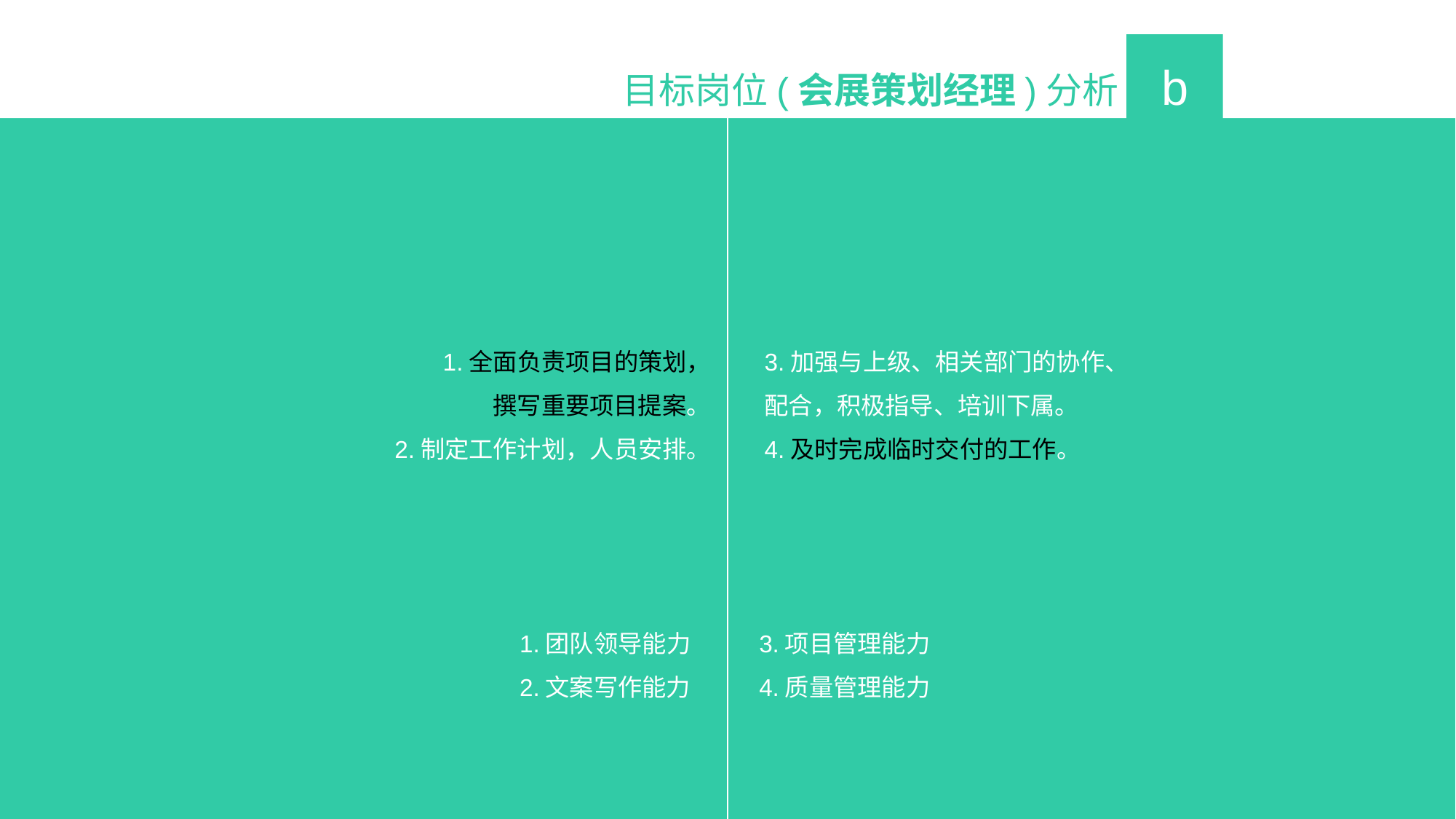

b
基本职业要求
岗  位  说  明
目标岗位(会展策划经理)分析
1.全面负责项目的策划，
撰写重要项目提案。
2.制定工作计划，人员安排。
3.加强与上级、相关部门的协作、配合，积极指导、培训下属。
4.及时完成临时交付的工作。
1.团队领导能力
2.文案写作能力
3.项目管理能力
4.质量管理能力